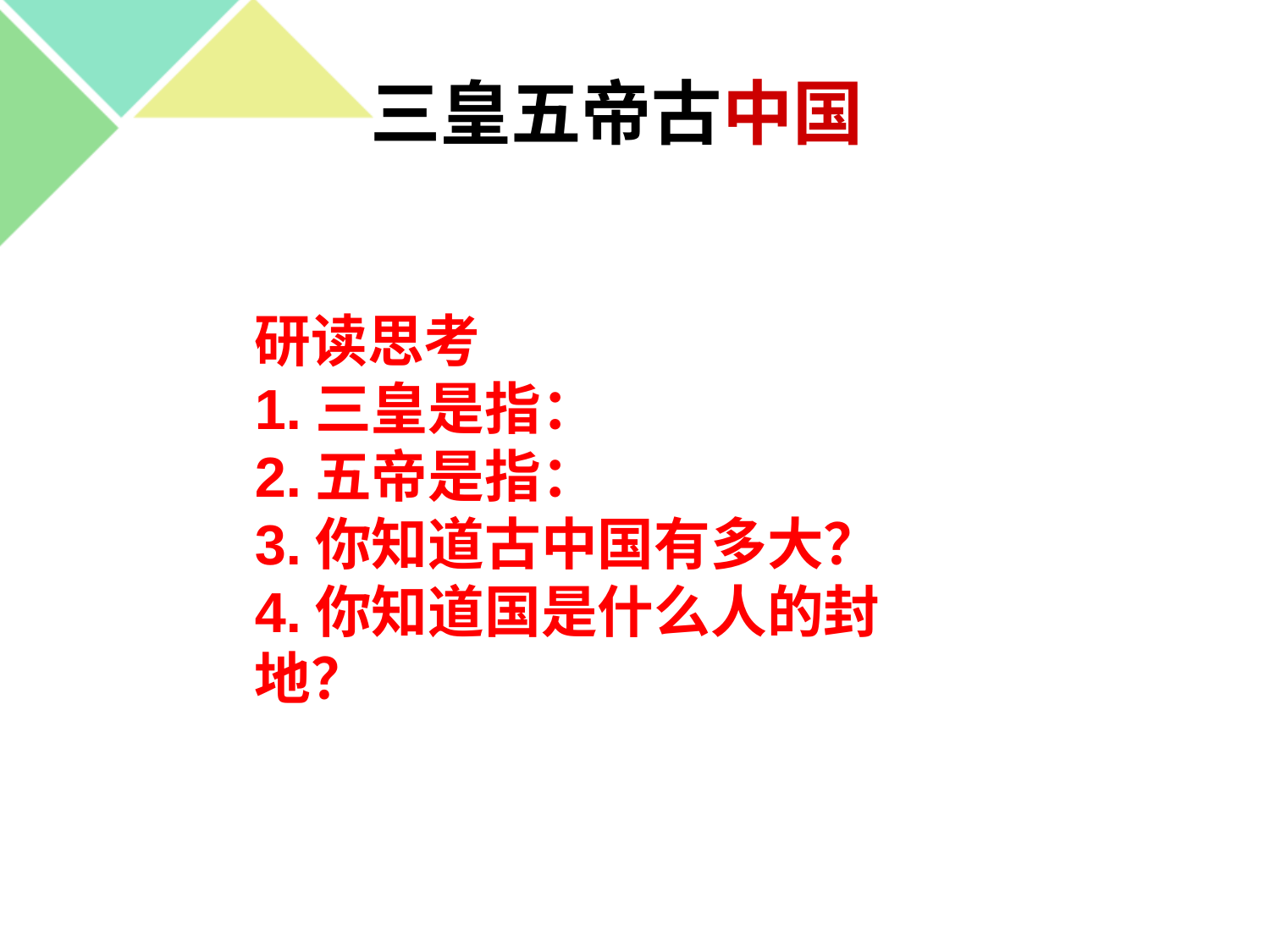

三皇五帝古中国

研读思考
1.三皇是指：
2.五帝是指：
3.你知道古中国有多大？
4.你知道国是什么人的封地？